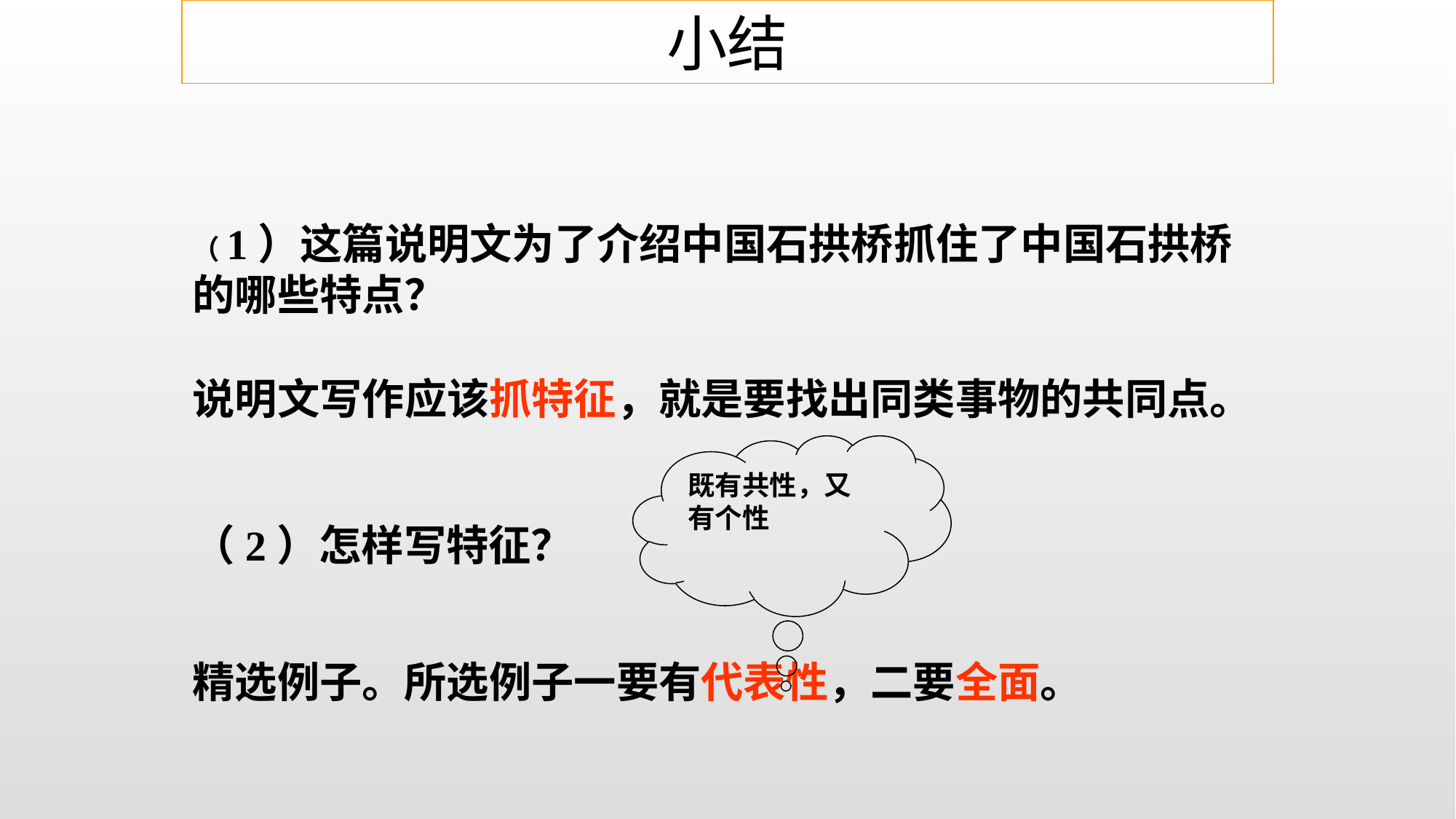

小结
（1）这篇说明文为了介绍中国石拱桥抓住了中国石拱桥的哪些特点？
说明文写作应该抓特征，就是要找出同类事物的共同点。
既有共性，又有个性
（2）怎样写特征？

精选例子。所选例子一要有代表性，二要全面。